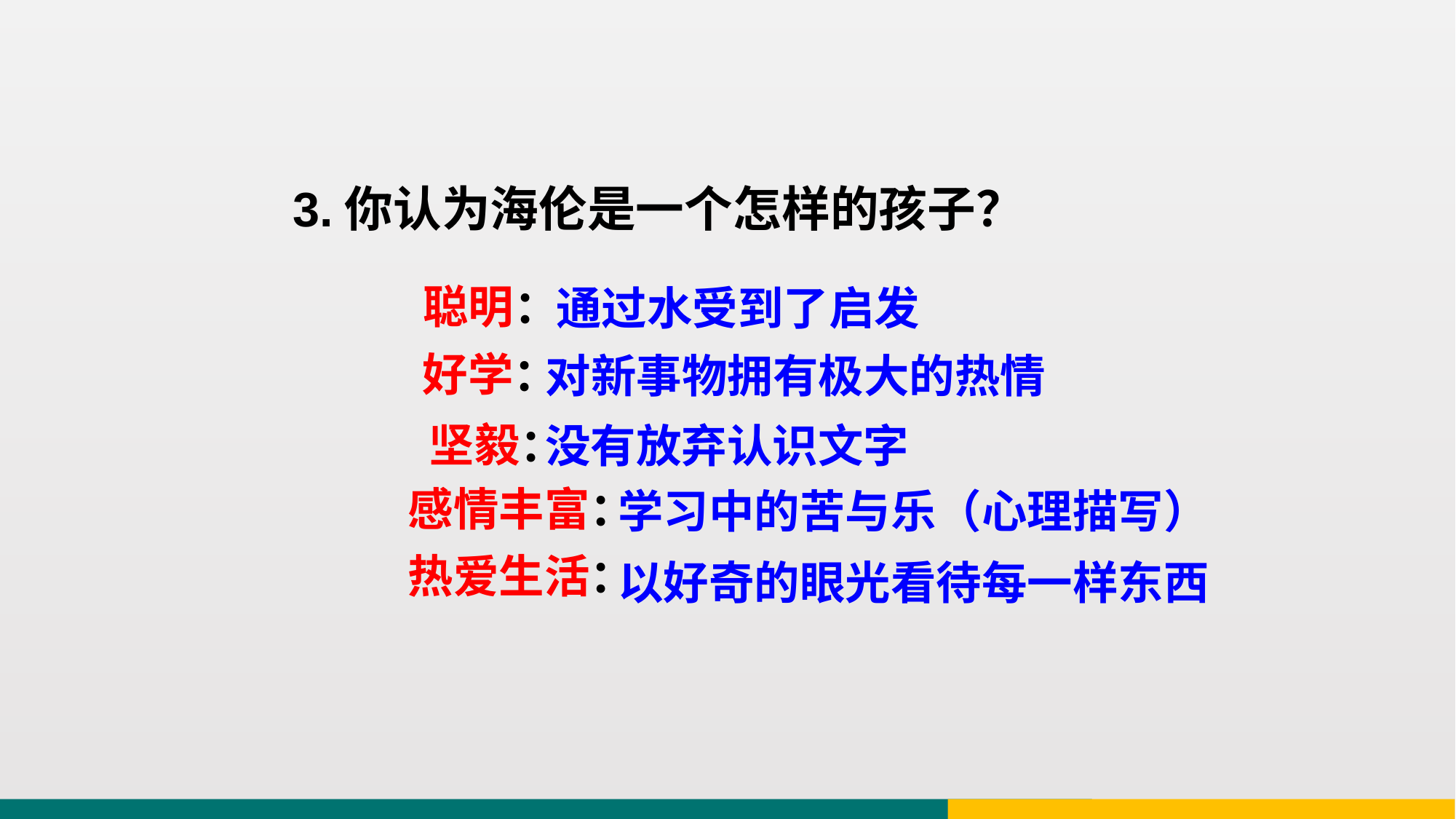

3.你认为海伦是一个怎样的孩子？
聪明：
通过水受到了启发
好学：
对新事物拥有极大的热情
坚毅：
没有放弃认识文字
感情丰富：
学习中的苦与乐（心理描写）
热爱生活：
以好奇的眼光看待每一样东西